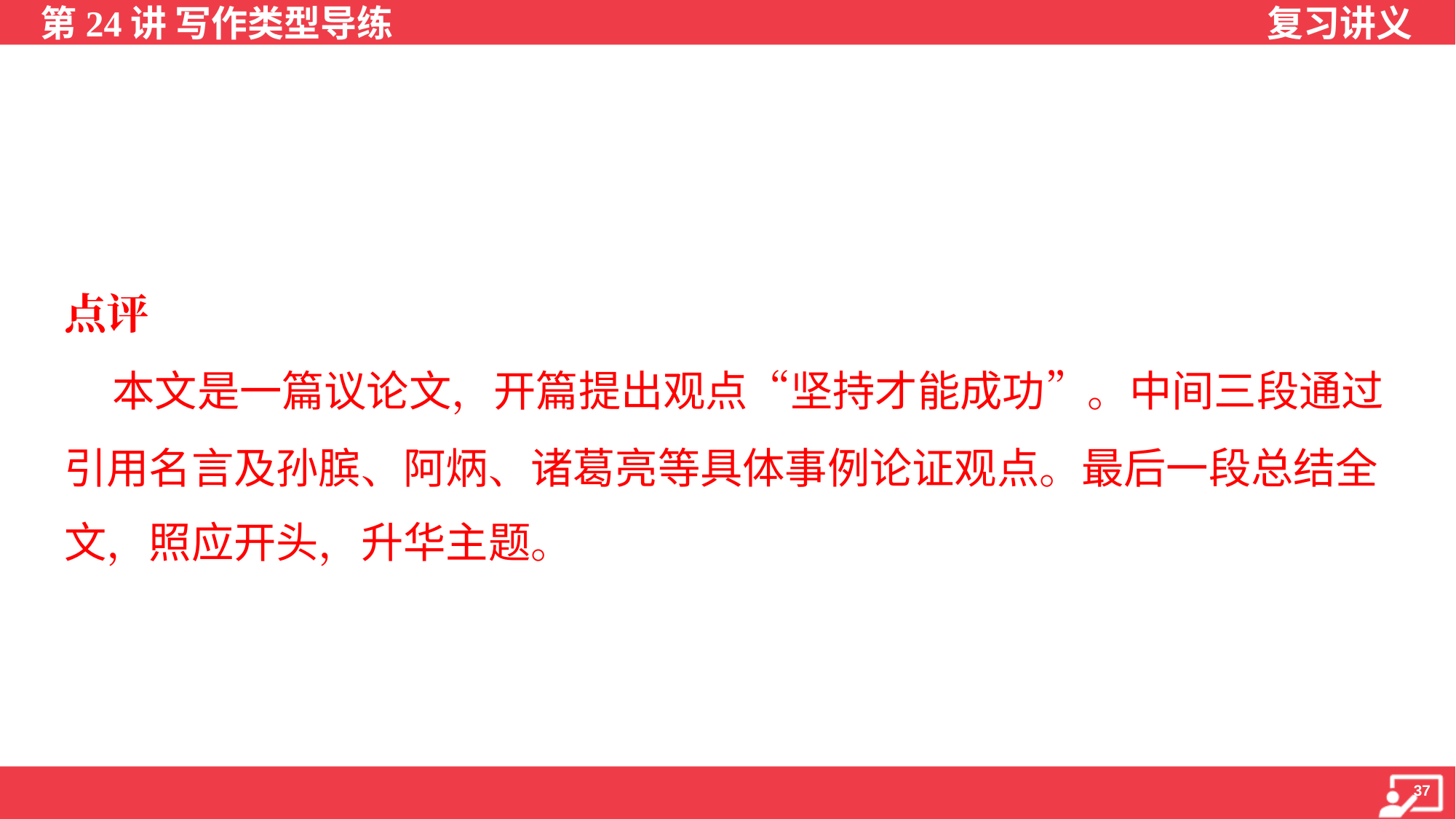

点评
    本文是一篇议论文，开篇提出观点“坚持才能成功”。中间三段通过
引用名言及孙膑、阿炳、诸葛亮等具体事例论证观点。最后一段总结全
文，照应开头，升华主题。